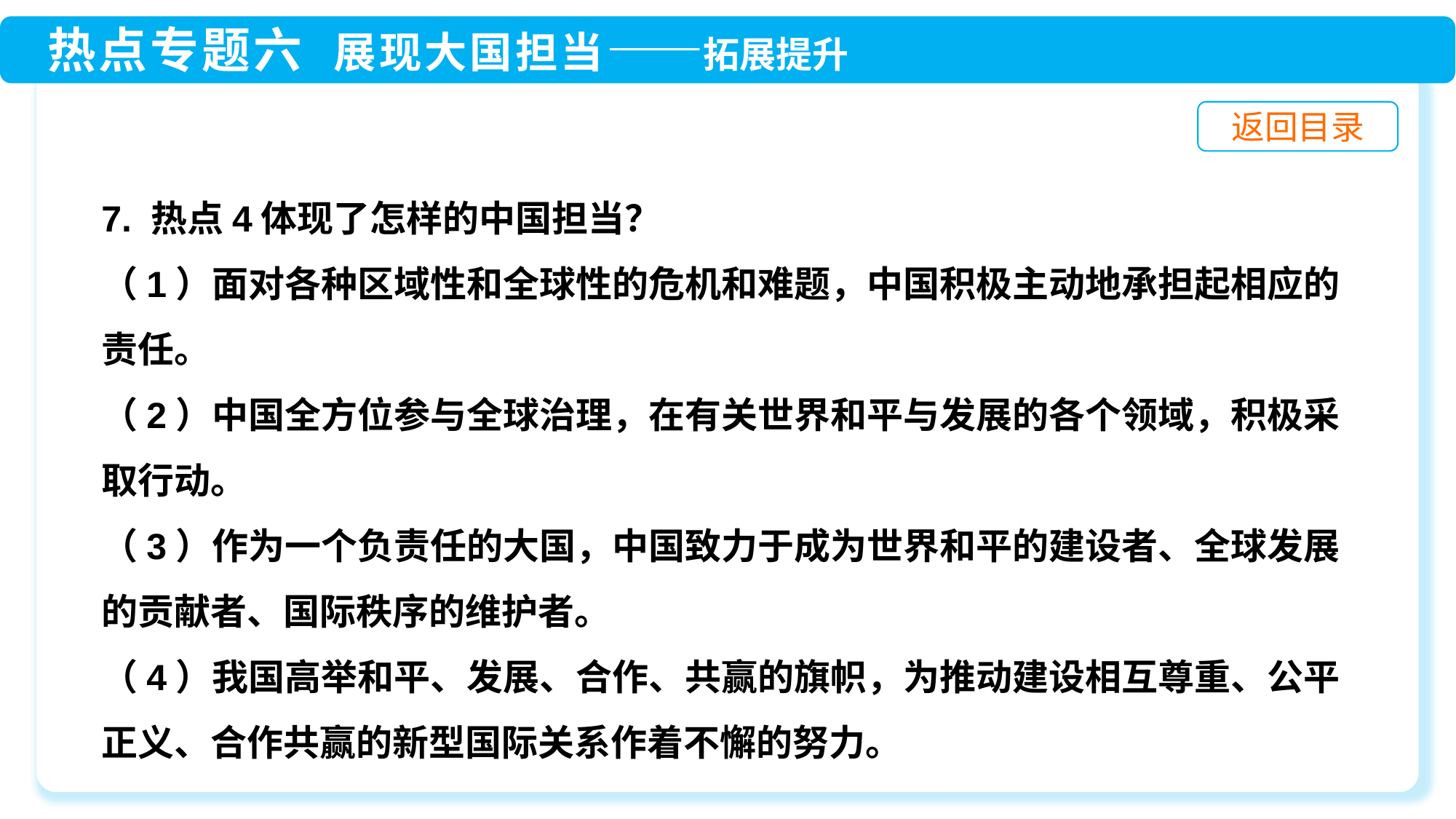

7. 热点4体现了怎样的中国担当？
（1）面对各种区域性和全球性的危机和难题，中国积极主动地承担起相应的责任。
（2）中国全方位参与全球治理，在有关世界和平与发展的各个领域，积极采取行动。
（3）作为一个负责任的大国，中国致力于成为世界和平的建设者、全球发展的贡献者、国际秩序的维护者。
（4）我国高举和平、发展、合作、共赢的旗帜，为推动建设相互尊重、公平正义、合作共赢的新型国际关系作着不懈的努力。